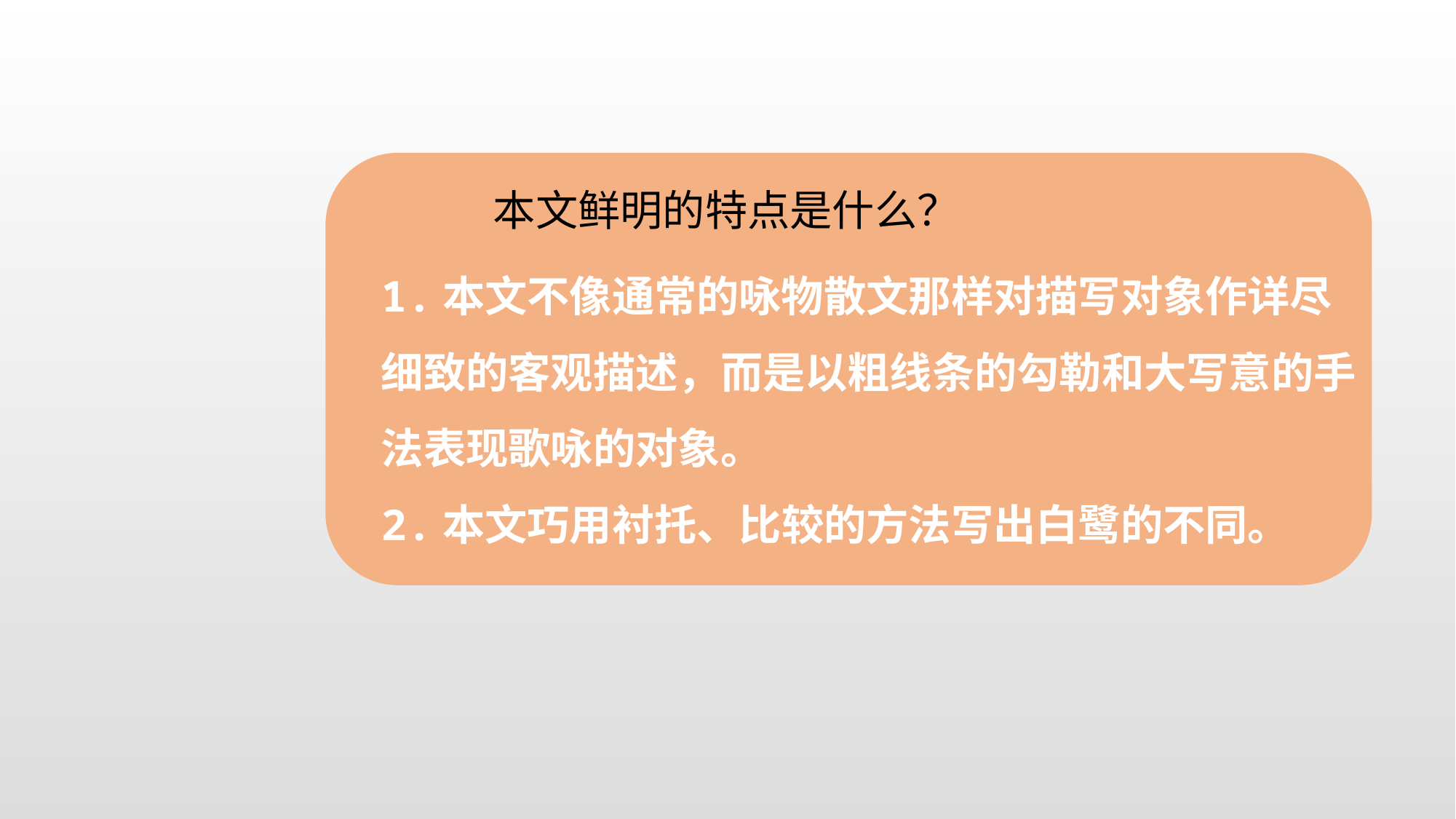

本文鲜明的特点是什么？
1.本文不像通常的咏物散文那样对描写对象作详尽细致的客观描述，而是以粗线条的勾勒和大写意的手法表现歌咏的对象。
2.本文巧用衬托、比较的方法写出白鹭的不同。